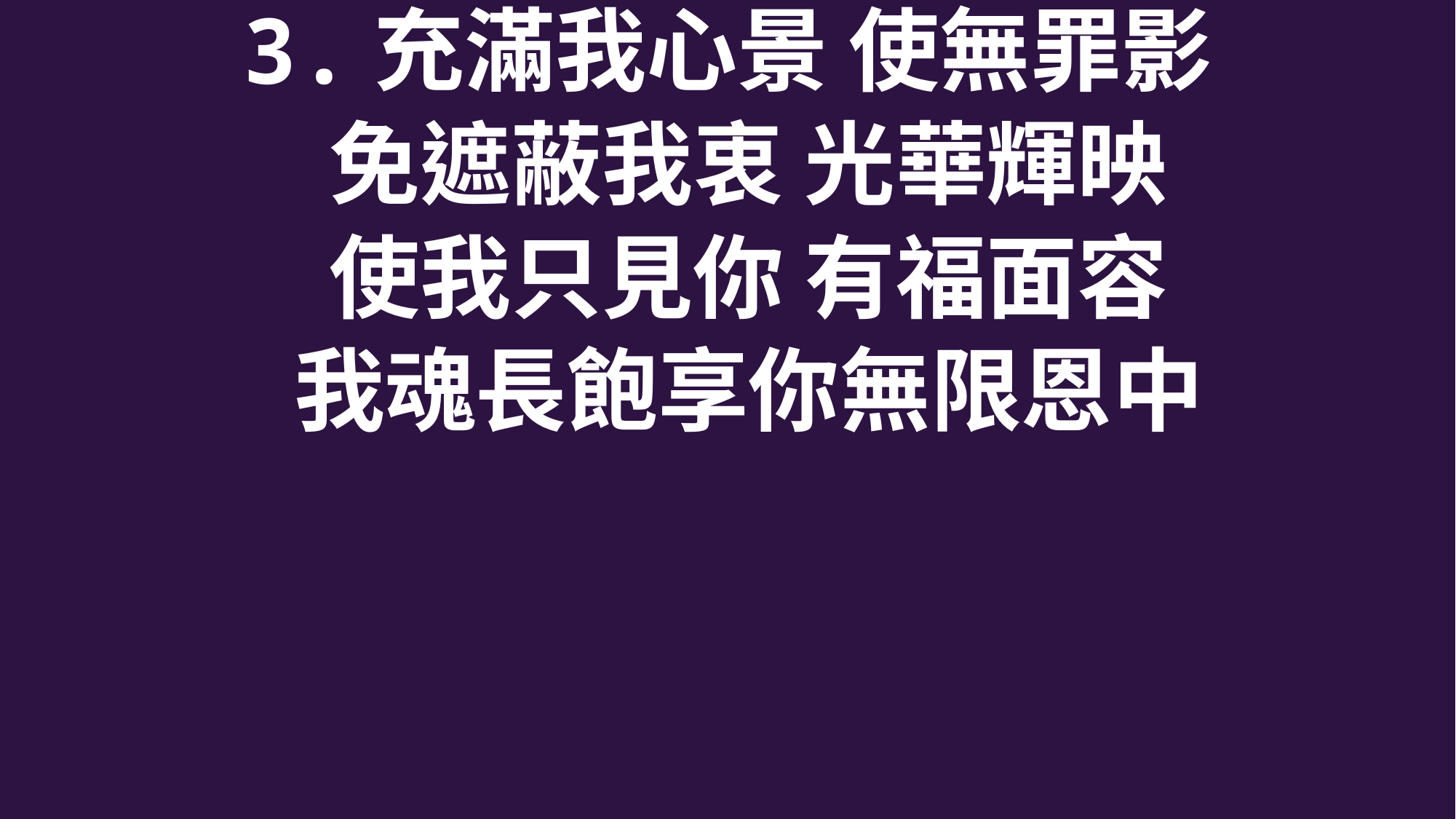

3.充滿我心景 使無罪影
 免遮蔽我衷 光華輝映
 使我只見你 有福面容
 我魂長飽享你無限恩中